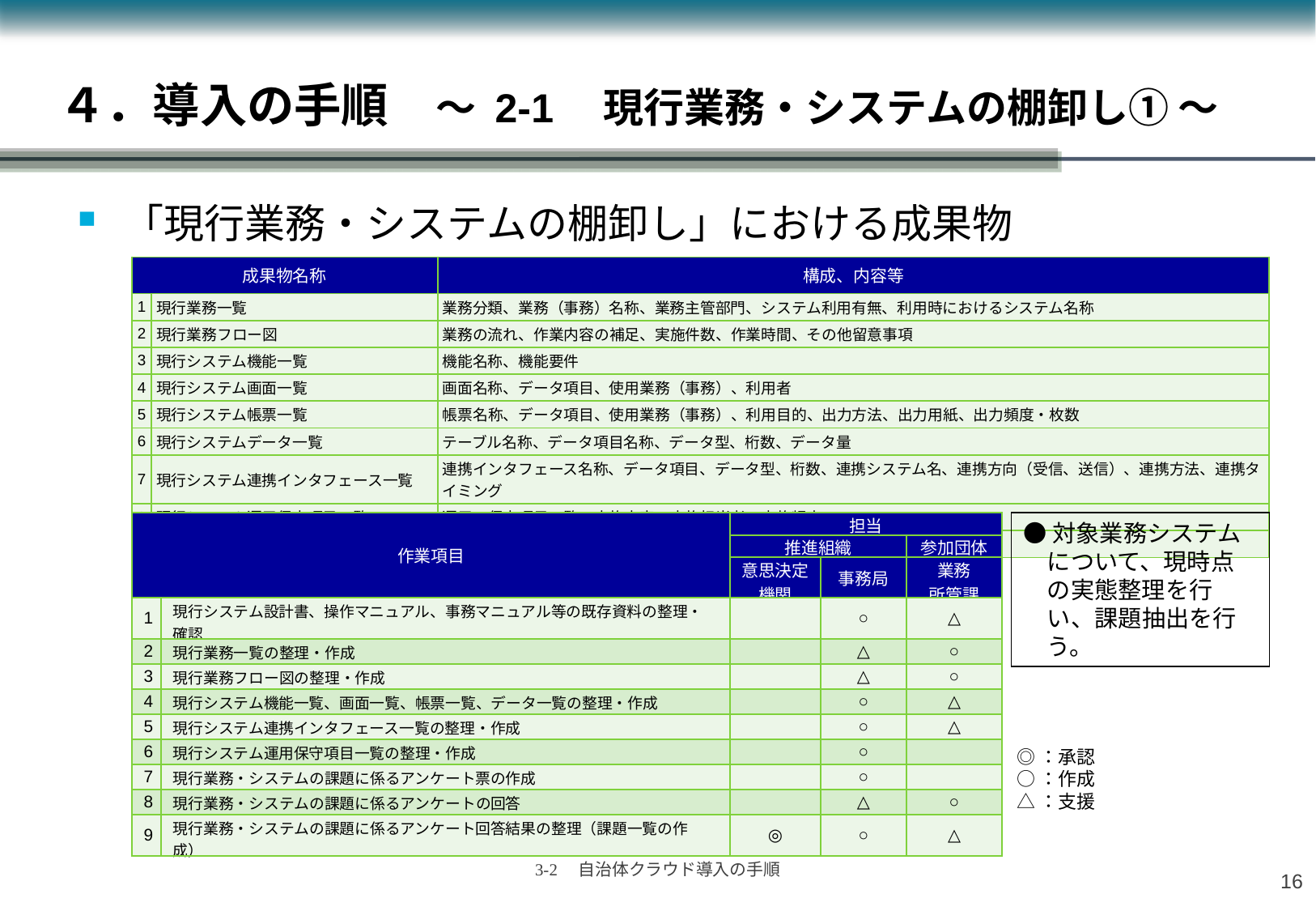

４．導入の手順　～ 2-1　現行業務・システムの棚卸し① ～
「現行業務・システムの棚卸し」における成果物
| 成果物名称 |  | 構成、内容等 |
| --- | --- | --- |
| 1 | 現行業務一覧 | 業務分類、業務（事務）名称、業務主管部門、システム利用有無、利用時におけるシステム名称 |
| 2 | 現行業務フロー図 | 業務の流れ、作業内容の補足、実施件数、作業時間、その他留意事項 |
| 3 | 現行システム機能一覧 | 機能名称、機能要件 |
| 4 | 現行システム画面一覧 | 画面名称、データ項目、使用業務（事務）、利用者 |
| 5 | 現行システム帳票一覧 | 帳票名称、データ項目、使用業務（事務）、利用目的、出力方法、出力用紙、出力頻度・枚数 |
| 6 | 現行システムデータ一覧 | テーブル名称、データ項目名称、データ型、桁数、データ量 |
| 7 | 現行システム連携インタフェース一覧 | 連携インタフェース名称、データ項目、データ型、桁数、連携システム名、連携方向（受信、送信）、連携方法、連携タイミング |
| 8 | 現行システム運用保守項目一覧 | 運用・保守項目一覧、実施内容、実施担当者、実施頻度 |
| 9 | 現行業務・システムの課題一覧 | 現行業務・システムの課題、課題に対する解決方策 |
| 作業項目 |  | 担当 |  |  |
| --- | --- | --- | --- | --- |
|  |  | 推進組織 |  | 参加団体 |
|  |  | 意思決定 機関 | 事務局 | 業務 所管課 |
| 1 | 現行システム設計書、操作マニュアル、事務マニュアル等の既存資料の整理・確認 |  | ○ | △ |
| 2 | 現行業務一覧の整理・作成 |  | △ | ○ |
| 3 | 現行業務フロー図の整理・作成 |  | △ | ○ |
| 4 | 現行システム機能一覧、画面一覧、帳票一覧、データ一覧の整理・作成 |  | ○ | △ |
| 5 | 現行システム連携インタフェース一覧の整理・作成 |  | ○ | △ |
| 6 | 現行システム運用保守項目一覧の整理・作成 |  | ○ |  |
| 7 | 現行業務・システムの課題に係るアンケート票の作成 |  | ○ |  |
| 8 | 現行業務・システムの課題に係るアンケートの回答 |  | △ | ○ |
| 9 | 現行業務・システムの課題に係るアンケート回答結果の整理（課題一覧の作成） | ◎ | ○ | △ |
●対象業務システムについて、現時点の実態整理を行い、課題抽出を行う。
◎：承認
○：作成
△：支援
16
3-2　自治体クラウド導入の手順